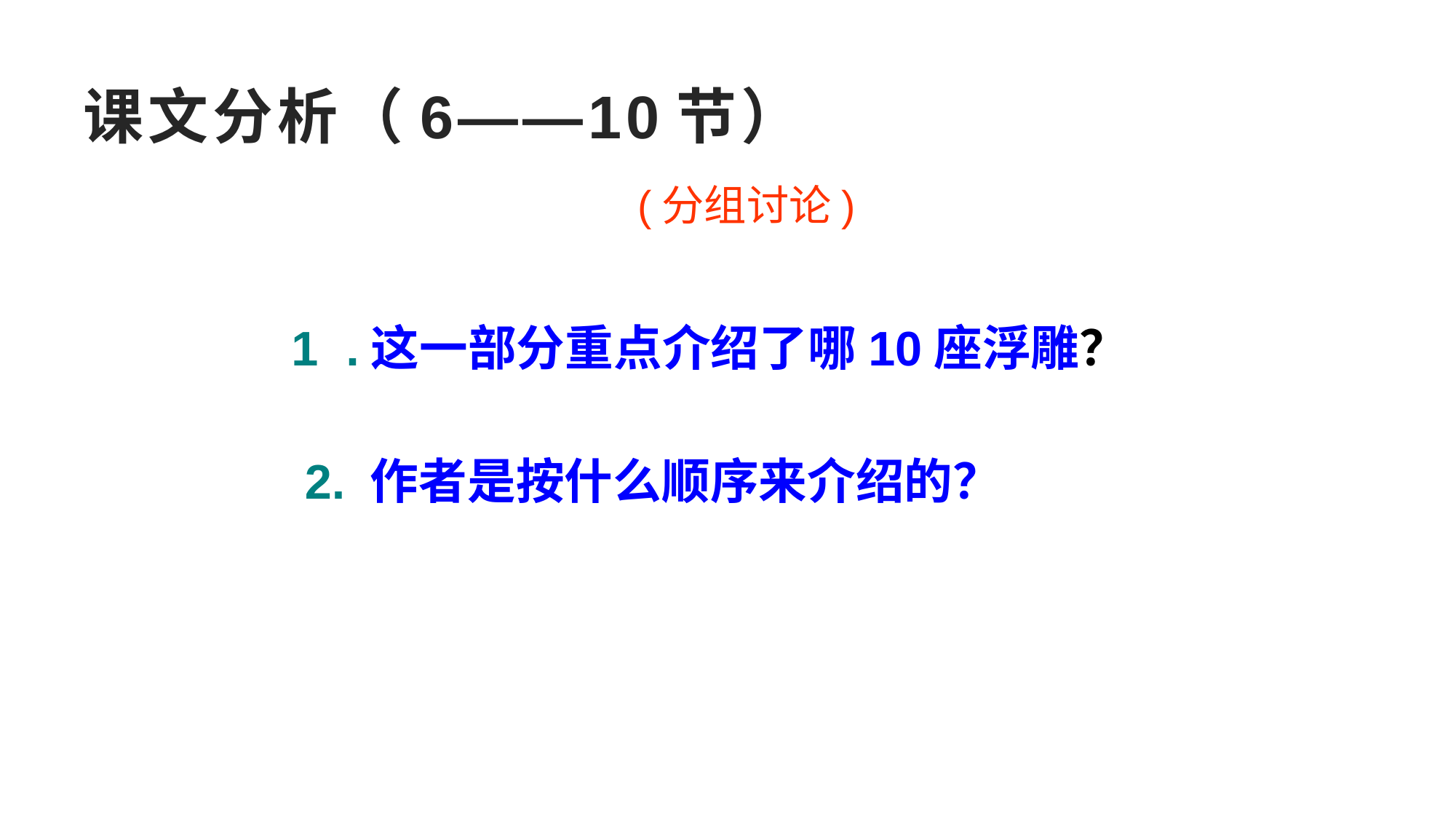

# 课文分析（6——10节）
(分组讨论)
.这一部分重点介绍了哪10座浮雕？

2. 作者是按什么顺序来介绍的？